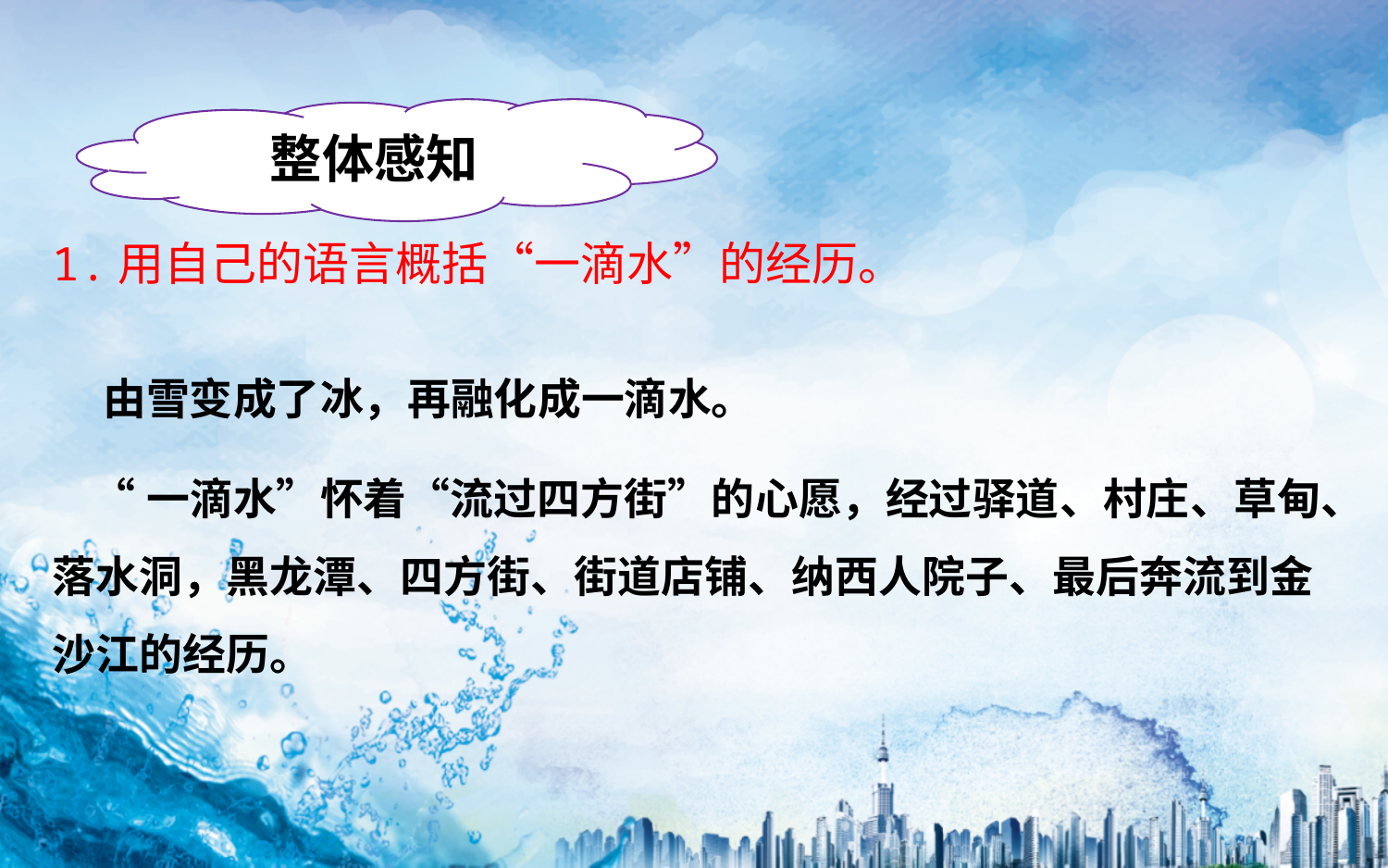

整体感知
1.用自己的语言概括“一滴水”的经历。
    由雪变成了冰，再融化成一滴水。
    “一滴水”怀着“流过四方街”的心愿，经过驿道、村庄、草甸、落水洞，黑龙潭、四方街、街道店铺、纳西人院子、最后奔流到金沙江的经历。